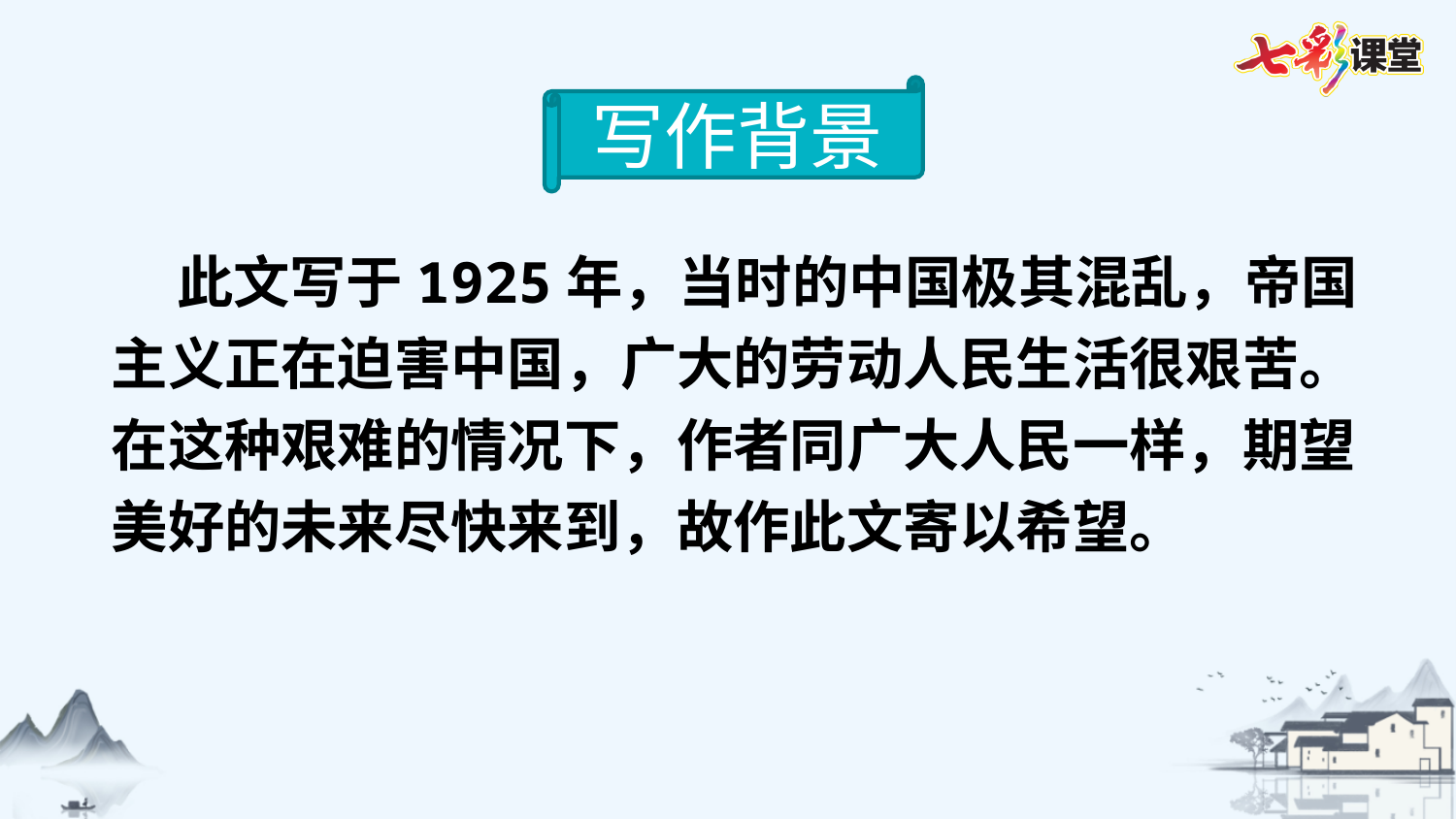

写作背景
    此文写于1925年，当时的中国极其混乱，帝国主义正在迫害中国，广大的劳动人民生活很艰苦。在这种艰难的情况下，作者同广大人民一样，期望美好的未来尽快来到，故作此文寄以希望。